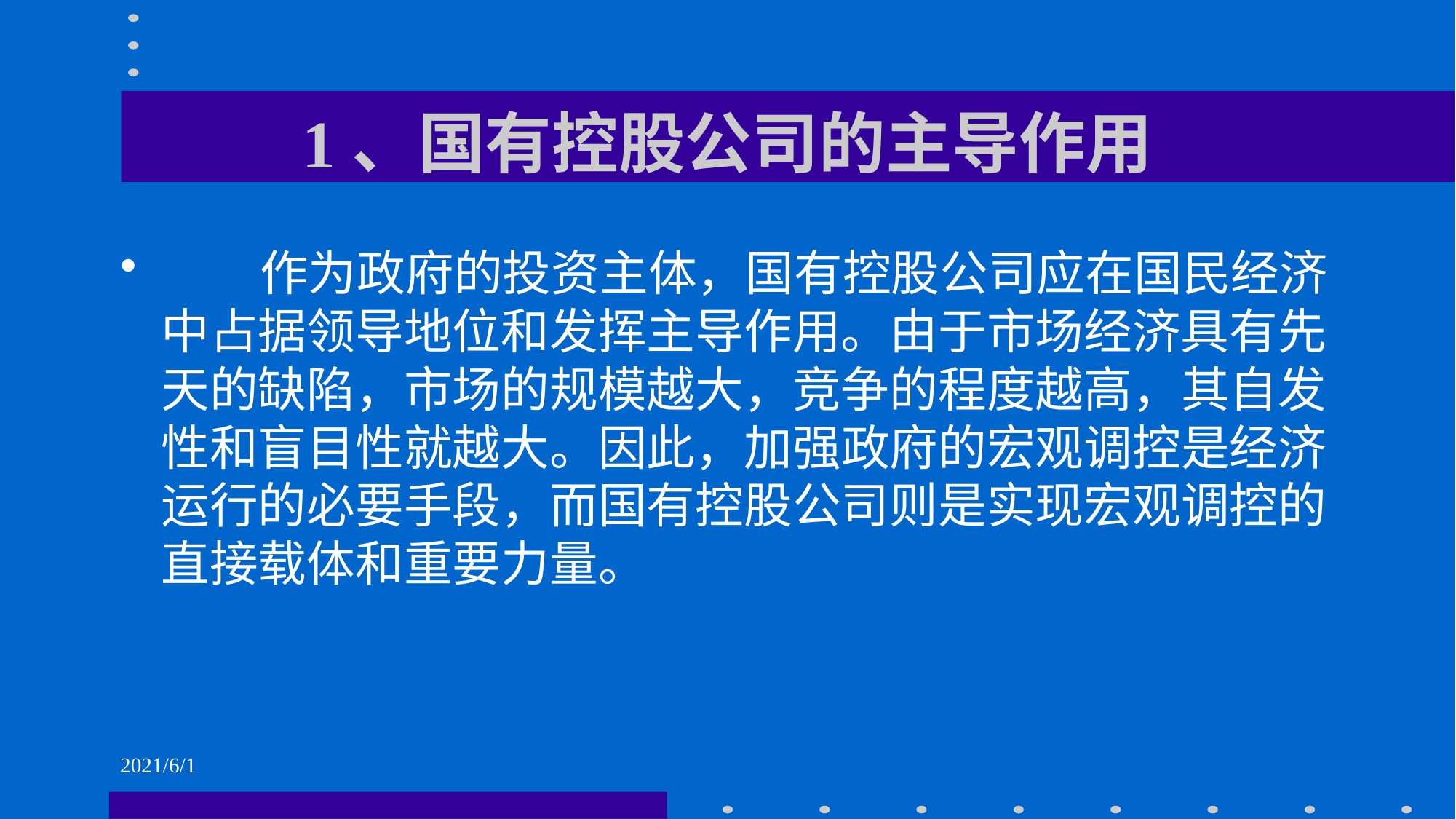

# 1、国有控股公司的主导作用
        作为政府的投资主体，国有控股公司应在国民经济中占据领导地位和发挥主导作用。由于市场经济具有先天的缺陷，市场的规模越大，竞争的程度越高，其自发性和盲目性就越大。因此，加强政府的宏观调控是经济运行的必要手段，而国有控股公司则是实现宏观调控的直接载体和重要力量。

2021/6/1